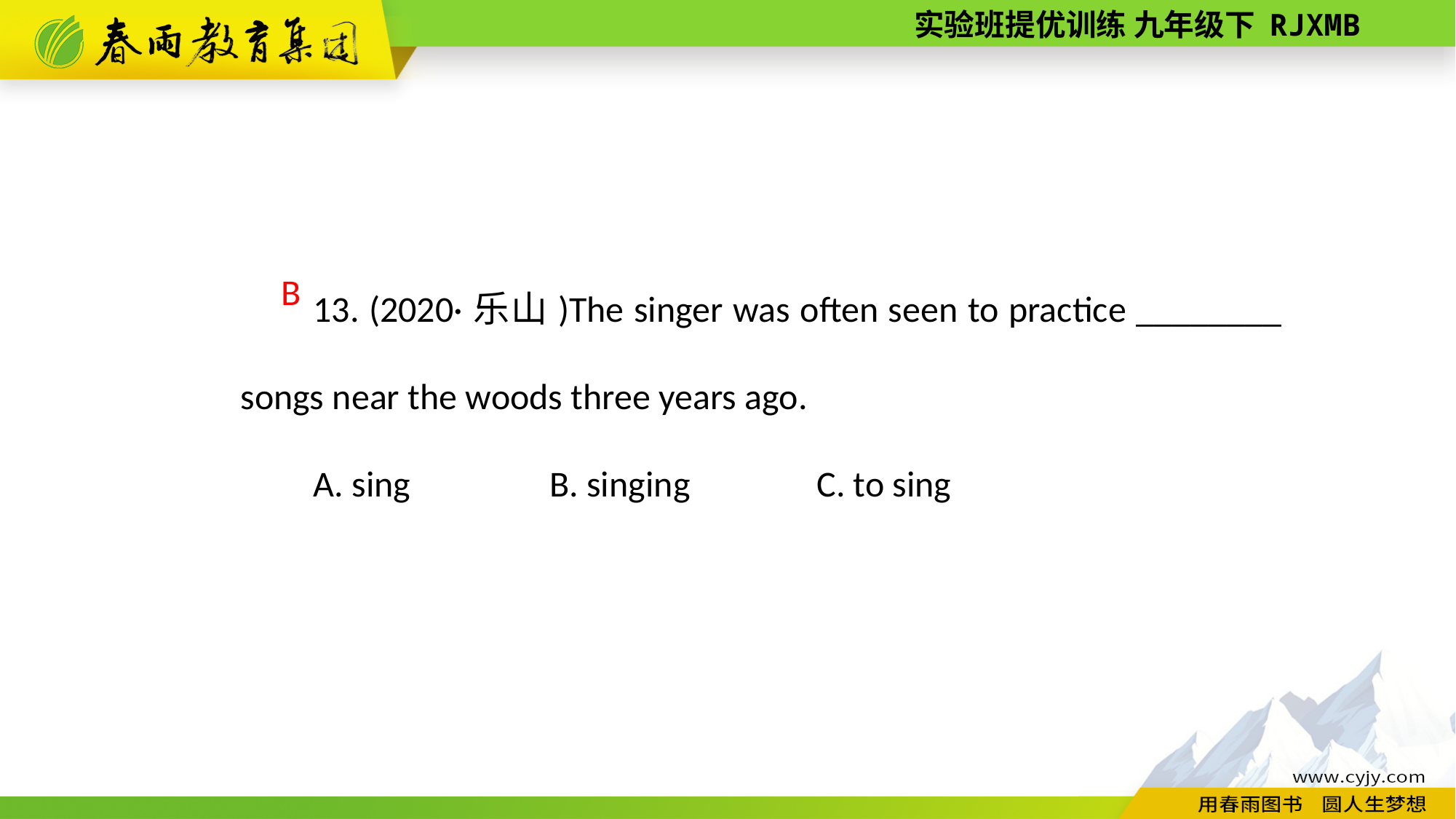

13. (2020·乐山)The singer was often seen to practice ________ songs near the woods three years ago.
A. sing                 B. singing　　　C. to sing
B